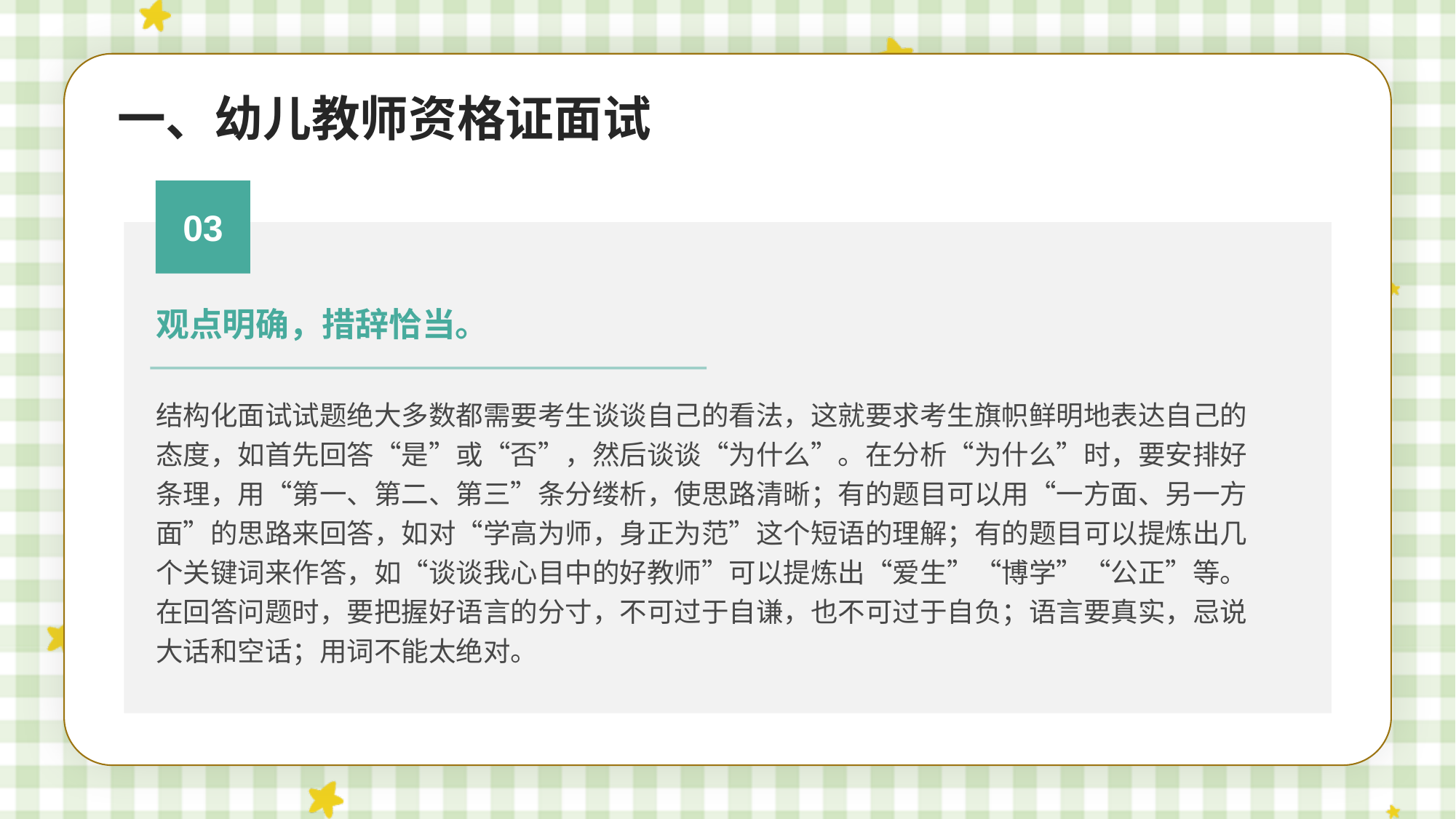

一、幼儿教师资格证面试
03

观点明确，措辞恰当。
结构化面试试题绝大多数都需要考生谈谈自己的看法，这就要求考生旗帜鲜明地表达自己的态度，如首先回答“是”或“否”，然后谈谈“为什么”。在分析“为什么”时，要安排好条理，用“第一、第二、第三”条分缕析，使思路清晰；有的题目可以用“一方面、另一方面”的思路来回答，如对“学高为师，身正为范”这个短语的理解；有的题目可以提炼出几个关键词来作答，如“谈谈我心目中的好教师”可以提炼出“爱生”“博学”“公正”等。在回答问题时，要把握好语言的分寸，不可过于自谦，也不可过于自负；语言要真实，忌说大话和空话；用词不能太绝对。